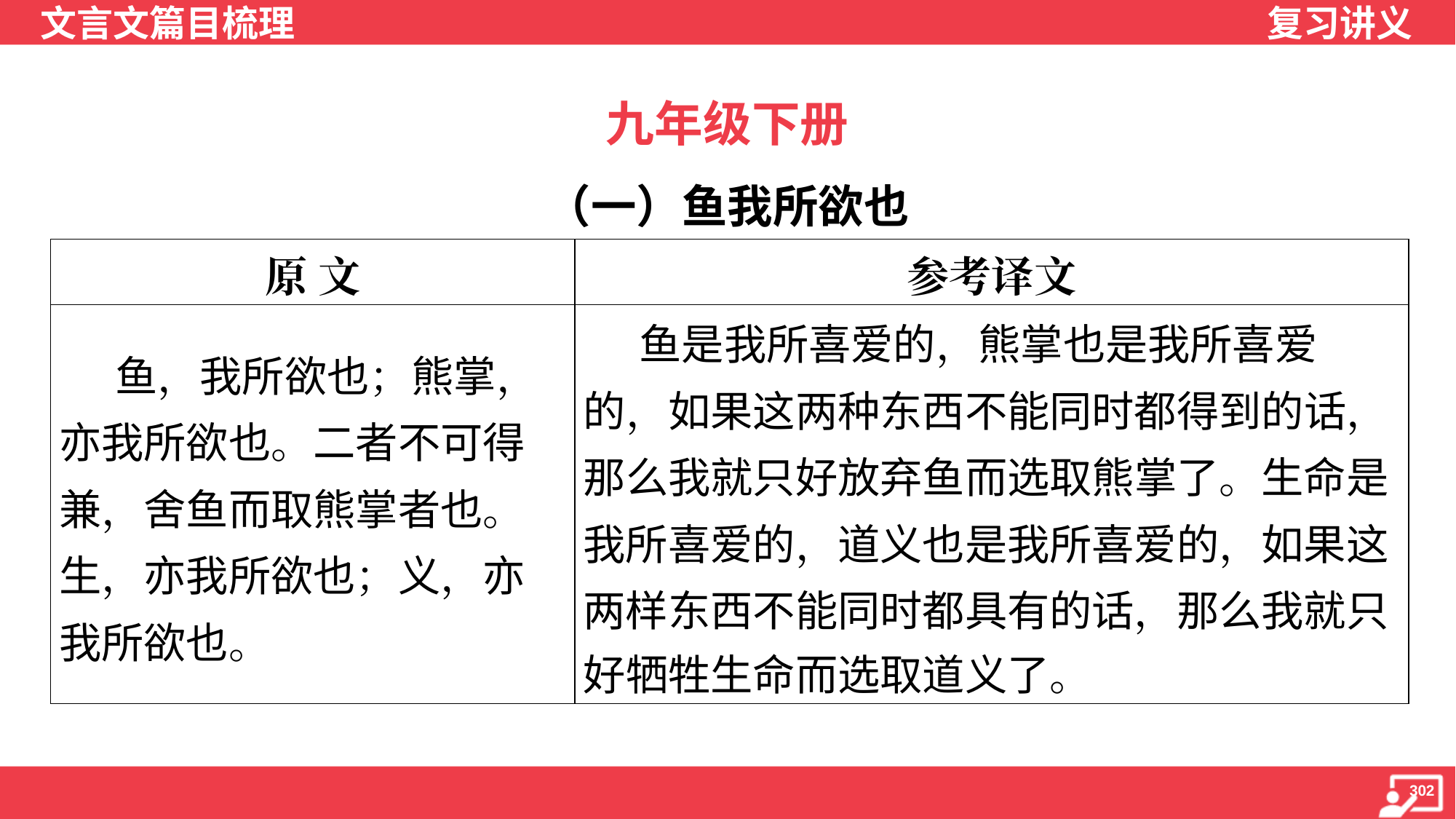

九年级下册
（一）鱼我所欲也
| 原 文 | 参考译文 |
| --- | --- |
| 鱼，我所欲也；熊掌，亦我所欲也。二者不可得兼，舍鱼而取熊掌者也。生，亦我所欲也；义，亦我所欲也。 | 鱼是我所喜爱的，熊掌也是我所喜爱 的，如果这两种东西不能同时都得到的话， 那么我就只好放弃鱼而选取熊掌了。生命是 我所喜爱的，道义也是我所喜爱的，如果这 两样东西不能同时都具有的话，那么我就只 好牺牲生命而选取道义了。 |